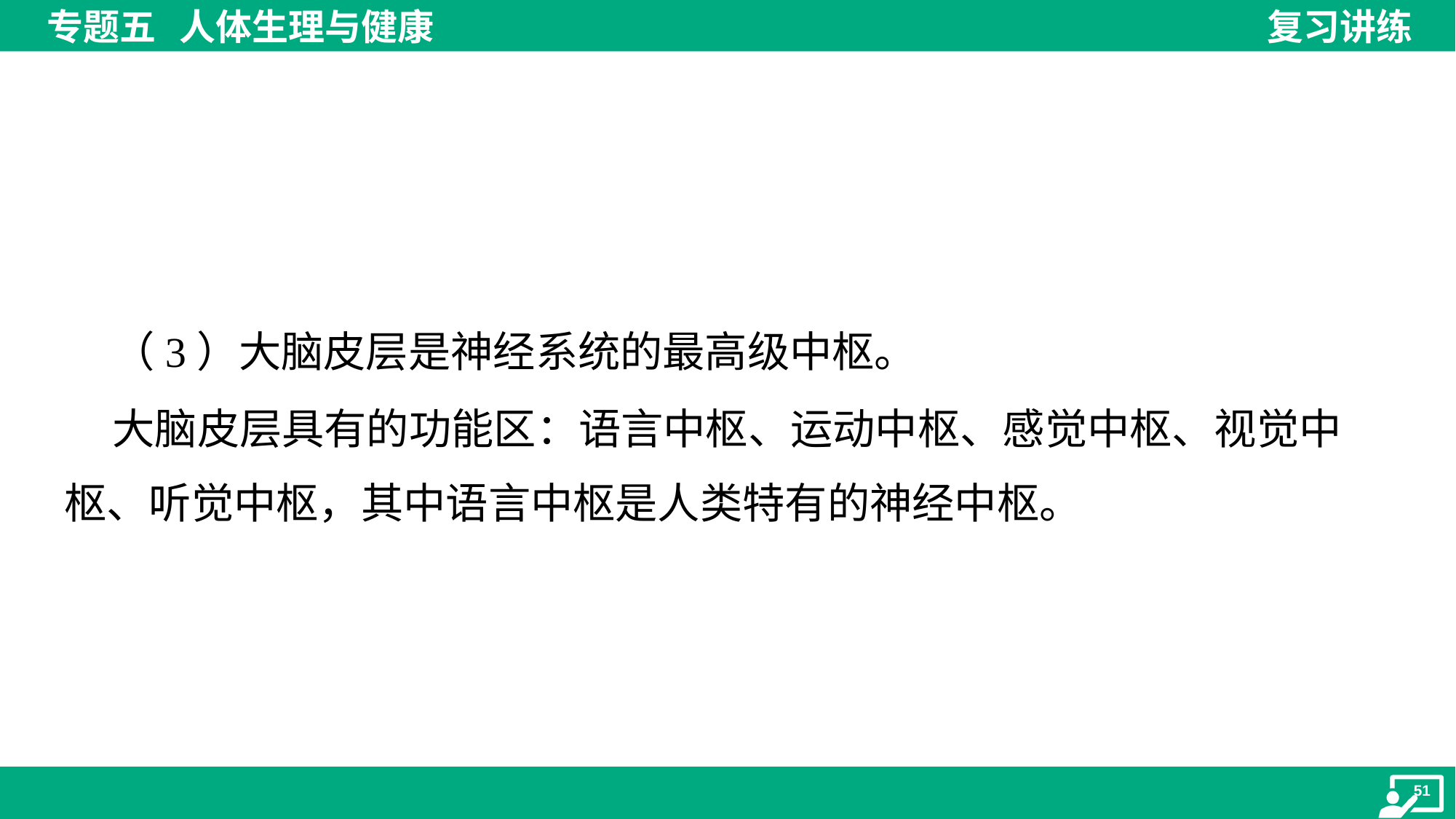

（3）大脑皮层是神经系统的最高级中枢。
    大脑皮层具有的功能区：语言中枢、运动中枢、感觉中枢、视觉中
枢、听觉中枢，其中语言中枢是人类特有的神经中枢。